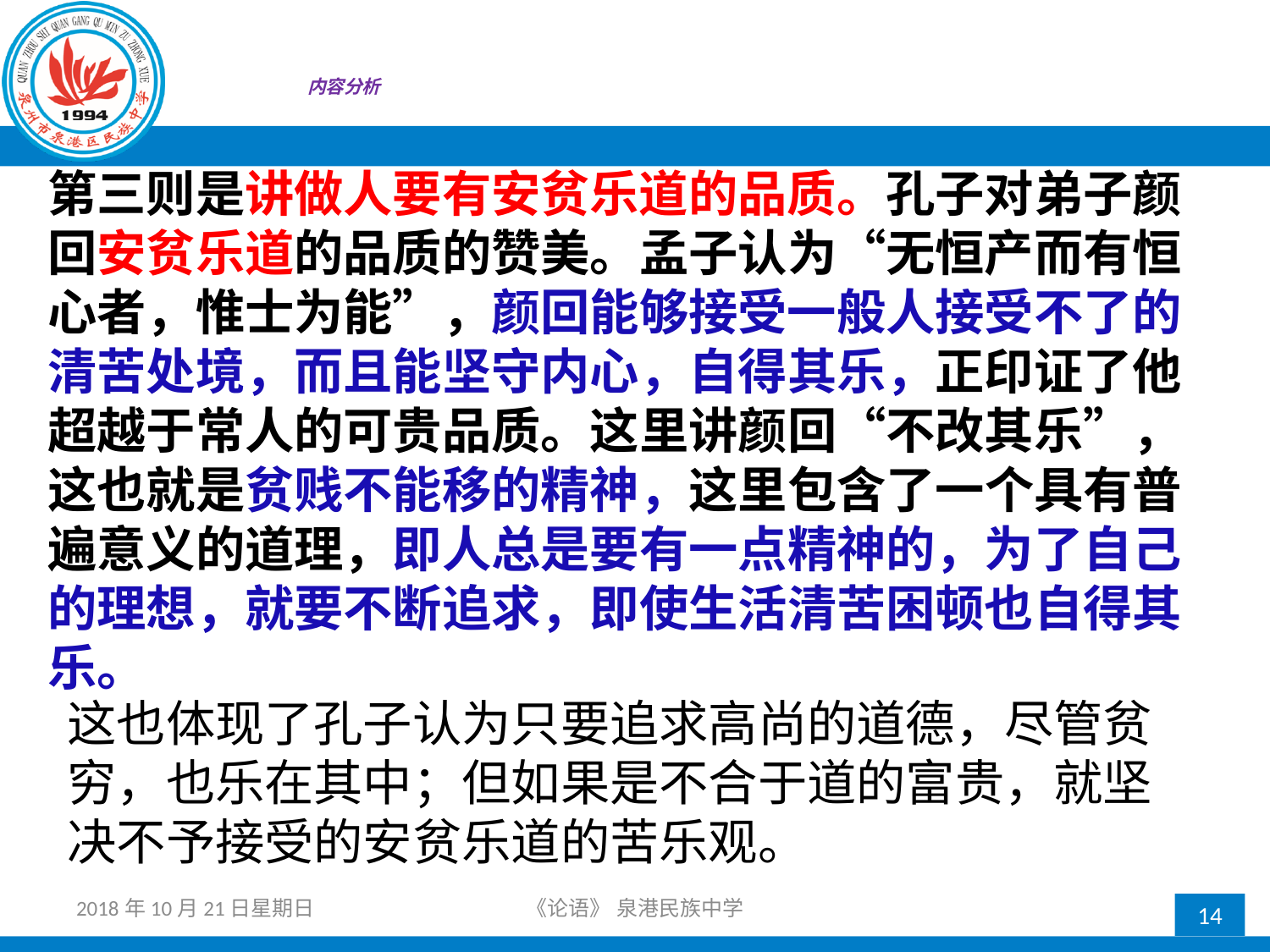

# 内容分析
第三则是讲做人要有安贫乐道的品质。孔子对弟子颜回安贫乐道的品质的赞美。孟子认为“无恒产而有恒心者，惟士为能”，颜回能够接受一般人接受不了的清苦处境，而且能坚守内心，自得其乐，正印证了他超越于常人的可贵品质。这里讲颜回“不改其乐”，这也就是贫贱不能移的精神，这里包含了一个具有普遍意义的道理，即人总是要有一点精神的，为了自己的理想，就要不断追求，即使生活清苦困顿也自得其乐。

这也体现了孔子认为只要追求高尚的道德，尽管贫穷，也乐在其中；但如果是不合于道的富贵，就坚决不予接受的安贫乐道的苦乐观。
2018年10月21日星期日
《论语》 泉港民族中学